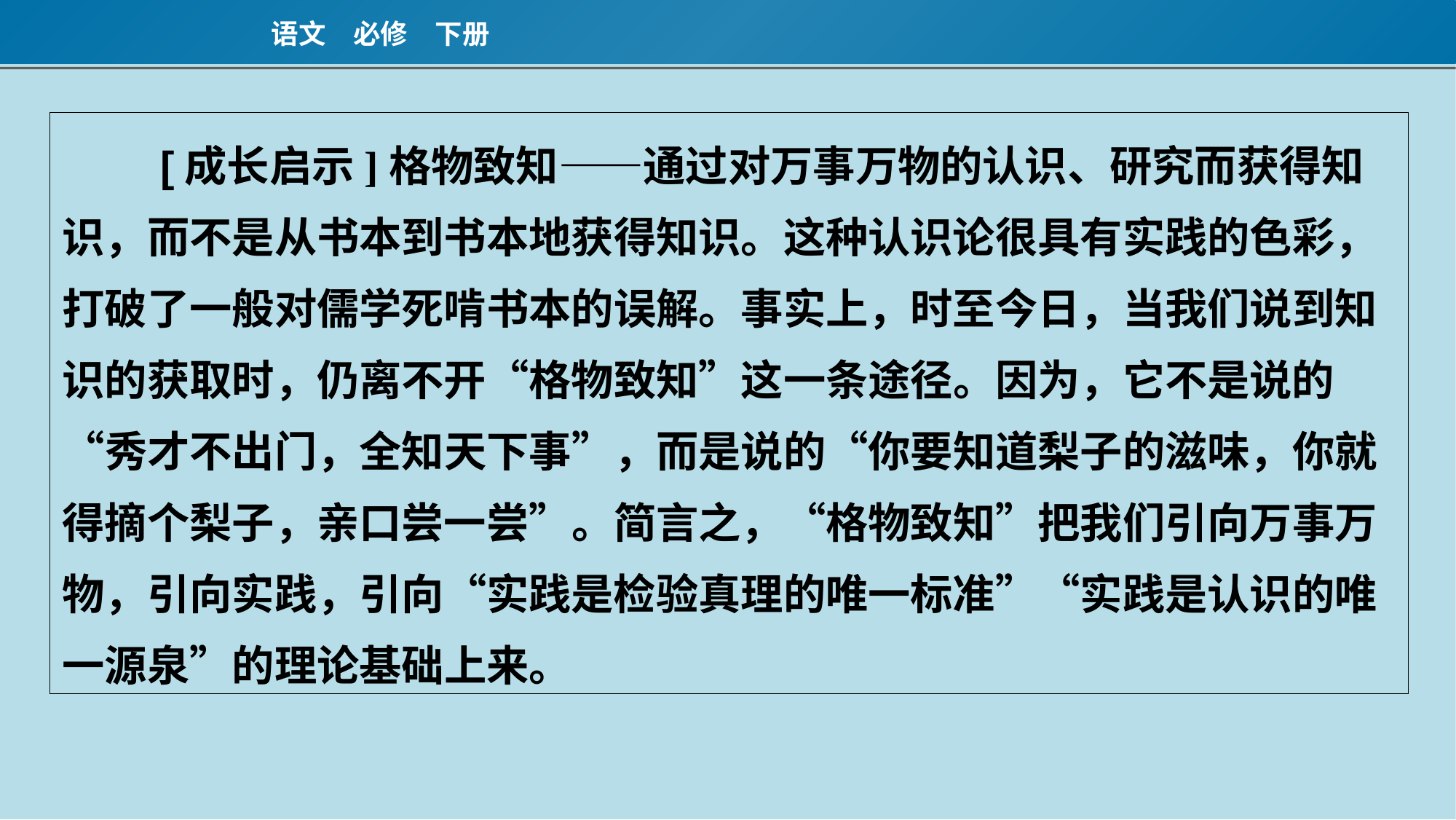

[成长启示]格物致知——通过对万事万物的认识、研究而获得知识，而不是从书本到书本地获得知识。这种认识论很具有实践的色彩，打破了一般对儒学死啃书本的误解。事实上，时至今日，当我们说到知识的获取时，仍离不开“格物致知”这一条途径。因为，它不是说的“秀才不出门，全知天下事”，而是说的“你要知道梨子的滋味，你就得摘个梨子，亲口尝一尝”。简言之，“格物致知”把我们引向万事万物，引向实践，引向“实践是检验真理的唯一标准”“实践是认识的唯一源泉”的理论基础上来。